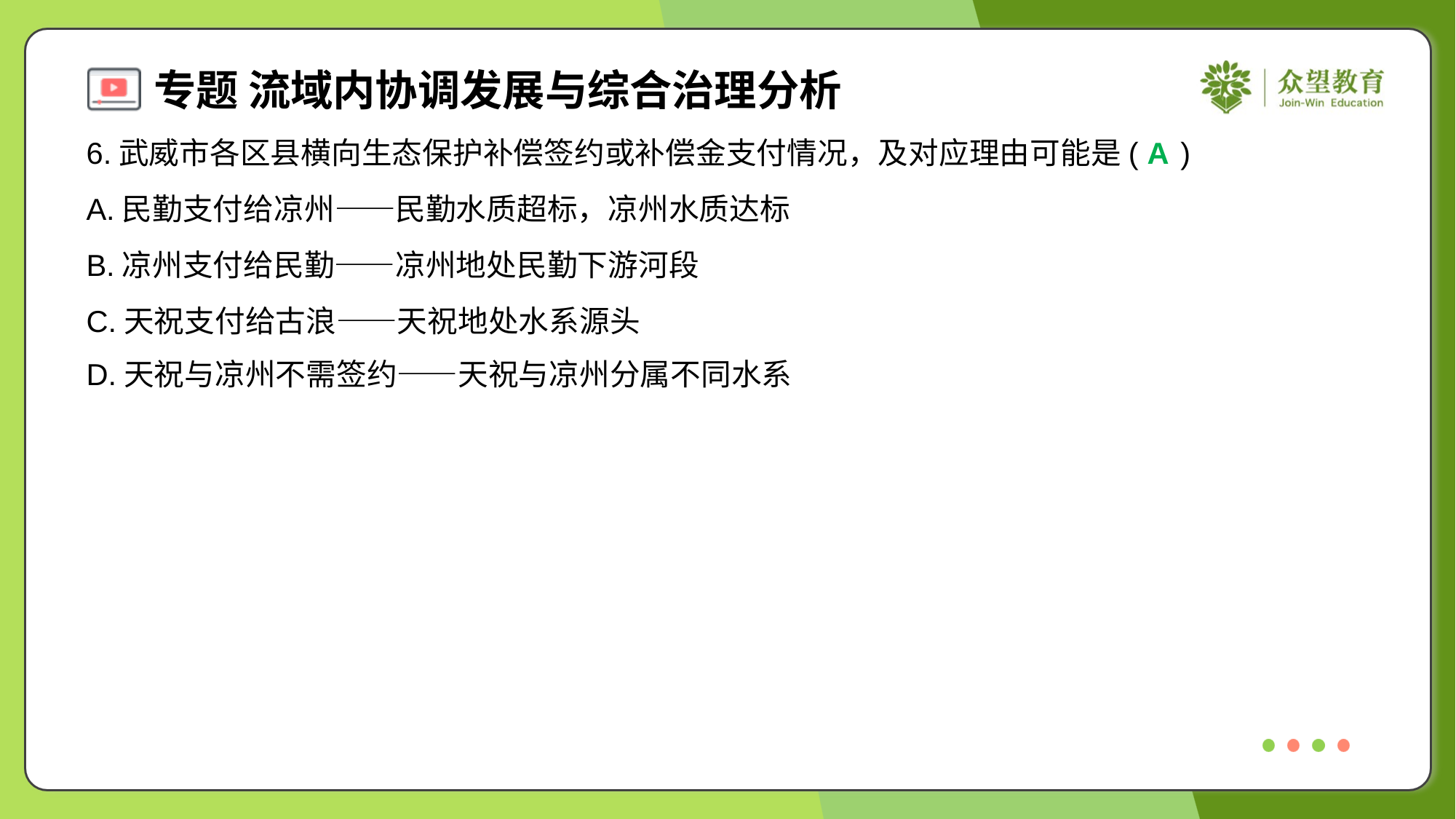

6.武威市各区县横向生态保护补偿签约或补偿金支付情况，及对应理由可能是(     )
A
A.民勤支付给凉州——民勤水质超标，凉州水质达标
B.凉州支付给民勤——凉州地处民勤下游河段
C.天祝支付给古浪——天祝地处水系源头
D.天祝与凉州不需签约——天祝与凉州分属不同水系